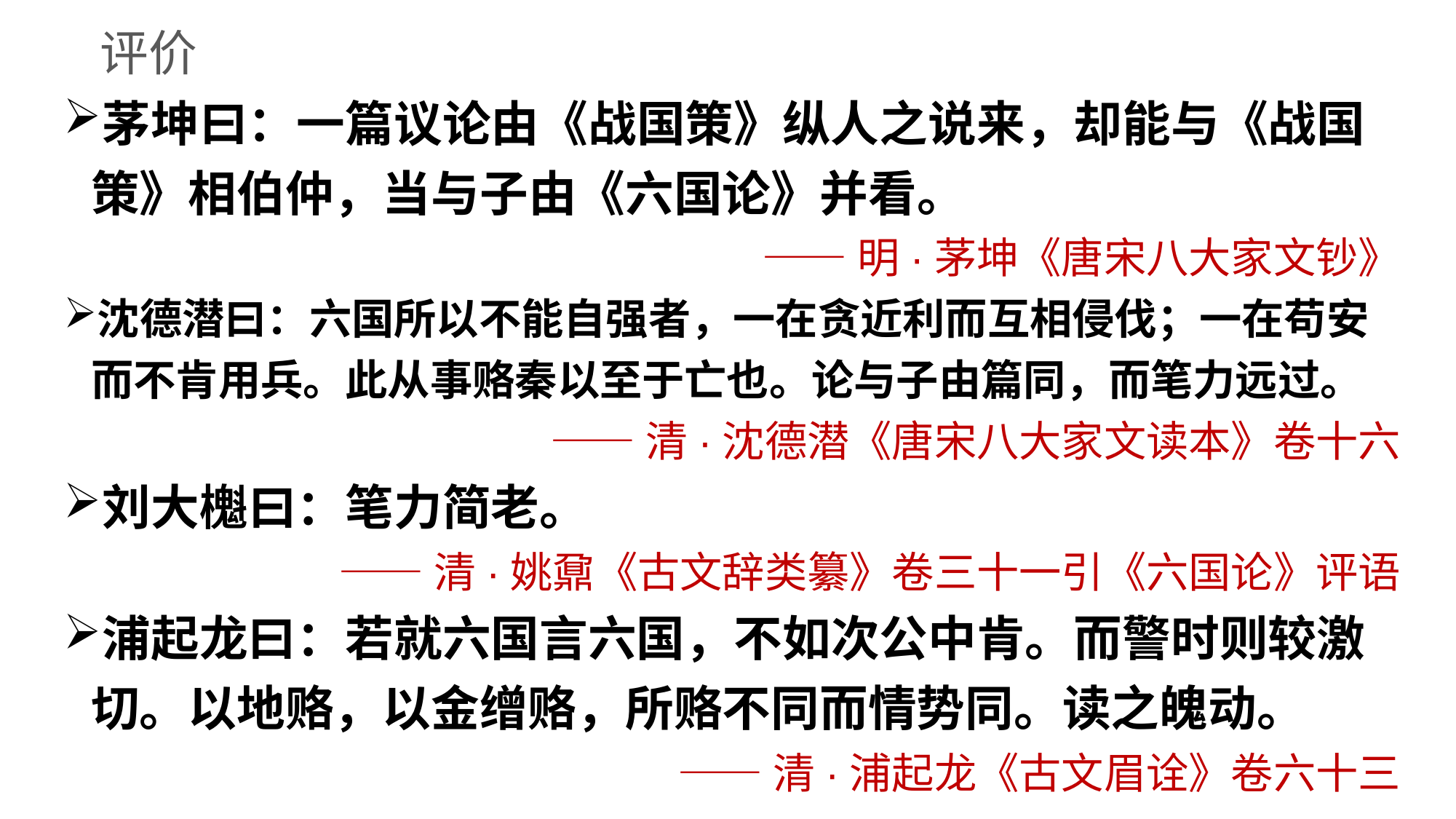

评价
茅坤曰：一篇议论由《战国策》纵人之说来，却能与《战国策》相伯仲，当与子由《六国论》并看。
——明·茅坤《唐宋八大家文钞》
沈德潜曰：六国所以不能自强者，一在贪近利而互相侵伐；一在苟安而不肯用兵。此从事赂秦以至于亡也。论与子由篇同，而笔力远过。
——清·沈德潜《唐宋八大家文读本》卷十六
刘大櫆曰：笔力简老。
——清·姚鼐《古文辞类纂》卷三十一引《六国论》评语
浦起龙曰：若就六国言六国，不如次公中肯。而警时则较激切。以地赂，以金缯赂，所赂不同而情势同。读之魄动。
——清·浦起龙《古文眉诠》卷六十三